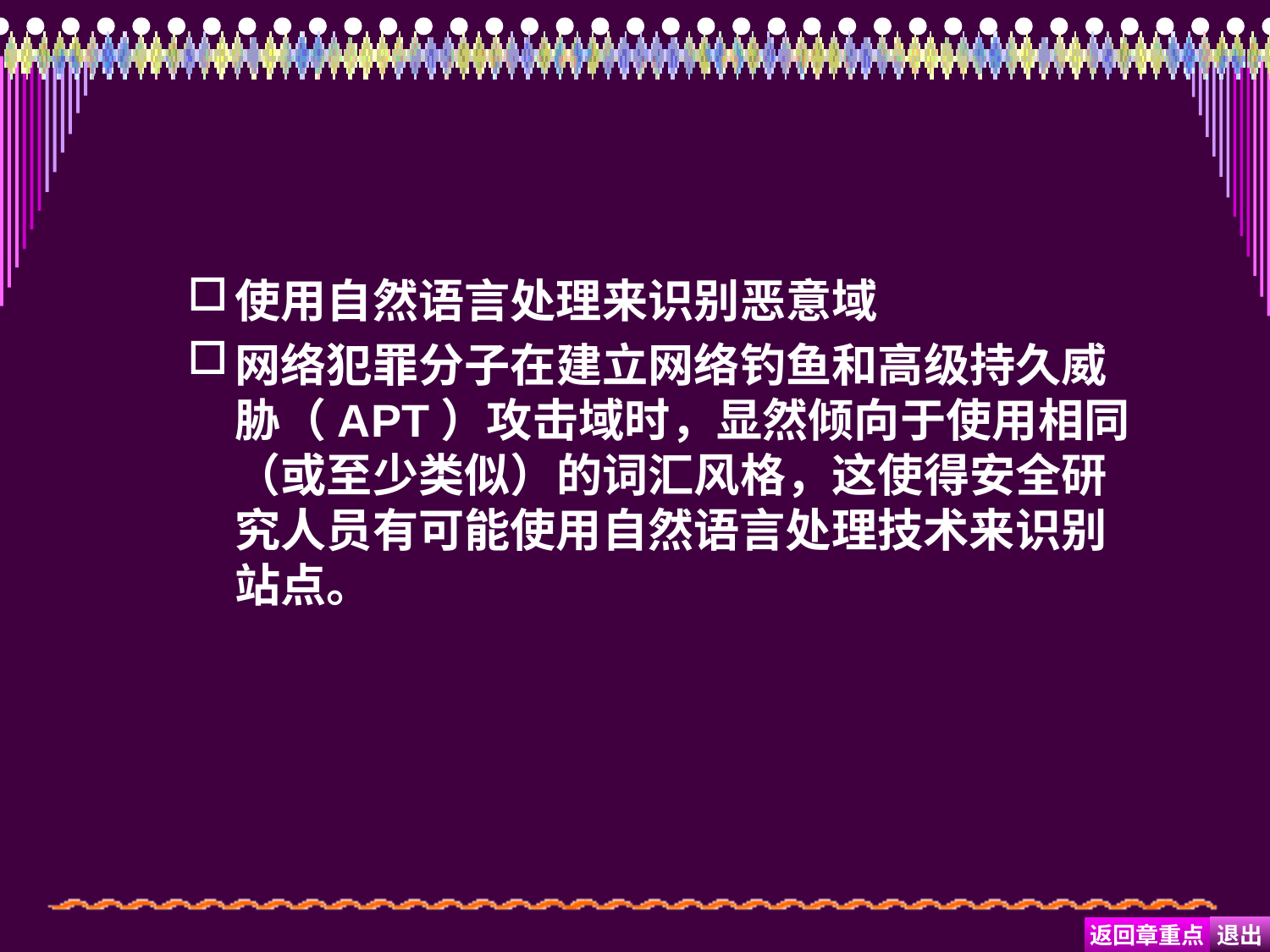

#
使用自然语言处理来识别恶意域
网络犯罪分子在建立网络钓鱼和高级持久威胁（APT）攻击域时，显然倾向于使用相同（或至少类似）的词汇风格，这使得安全研究人员有可能使用自然语言处理技术来识别站点。